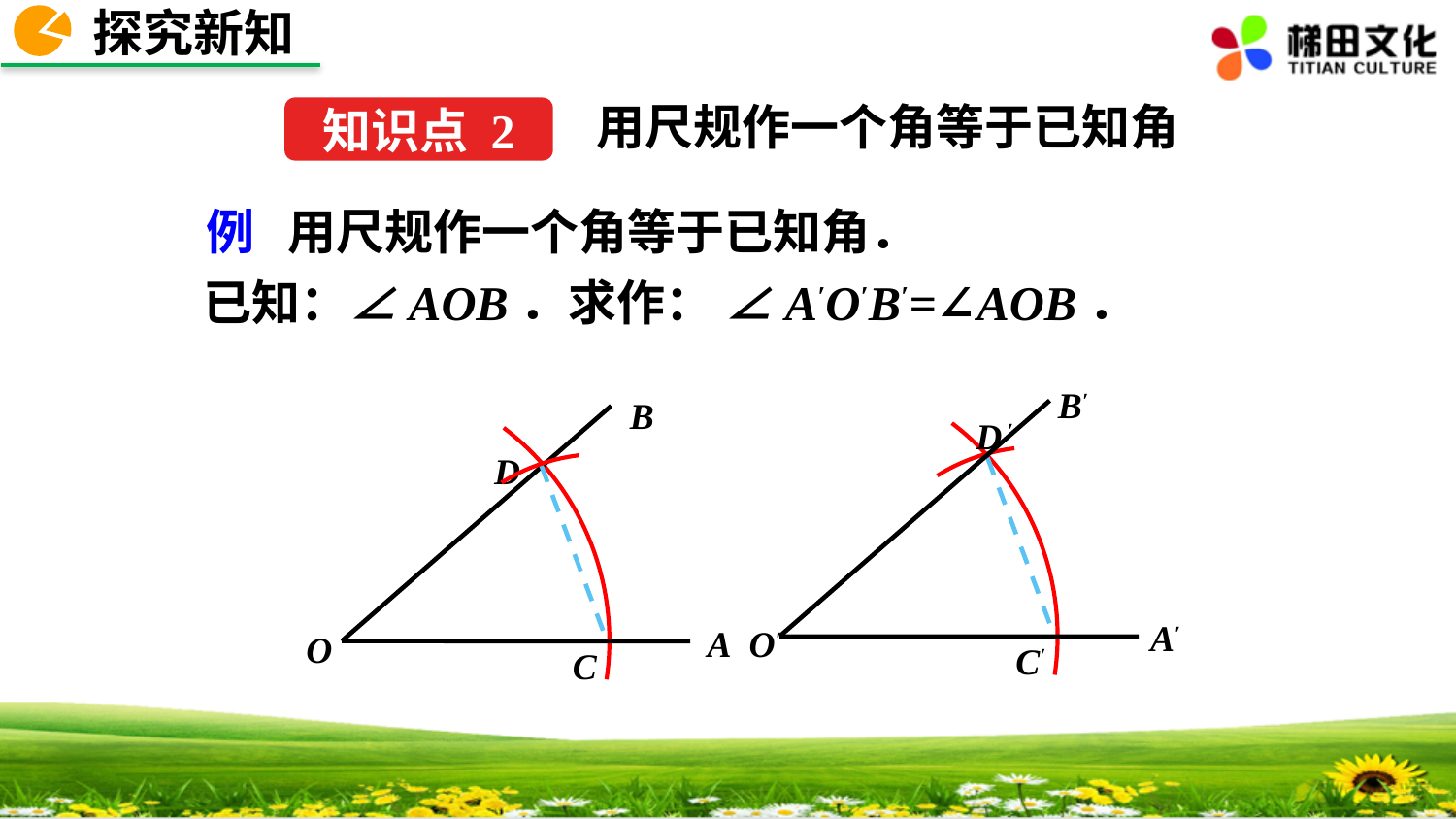

探究新知

用尺规作一个角等于已知角

知识点 2
例   用尺规作一个角等于已知角．
　　已知：∠AOB．求作： ∠A′O′B′=∠AOB．
B′
B

D ′

D

A′
A
O′
O
C′
C